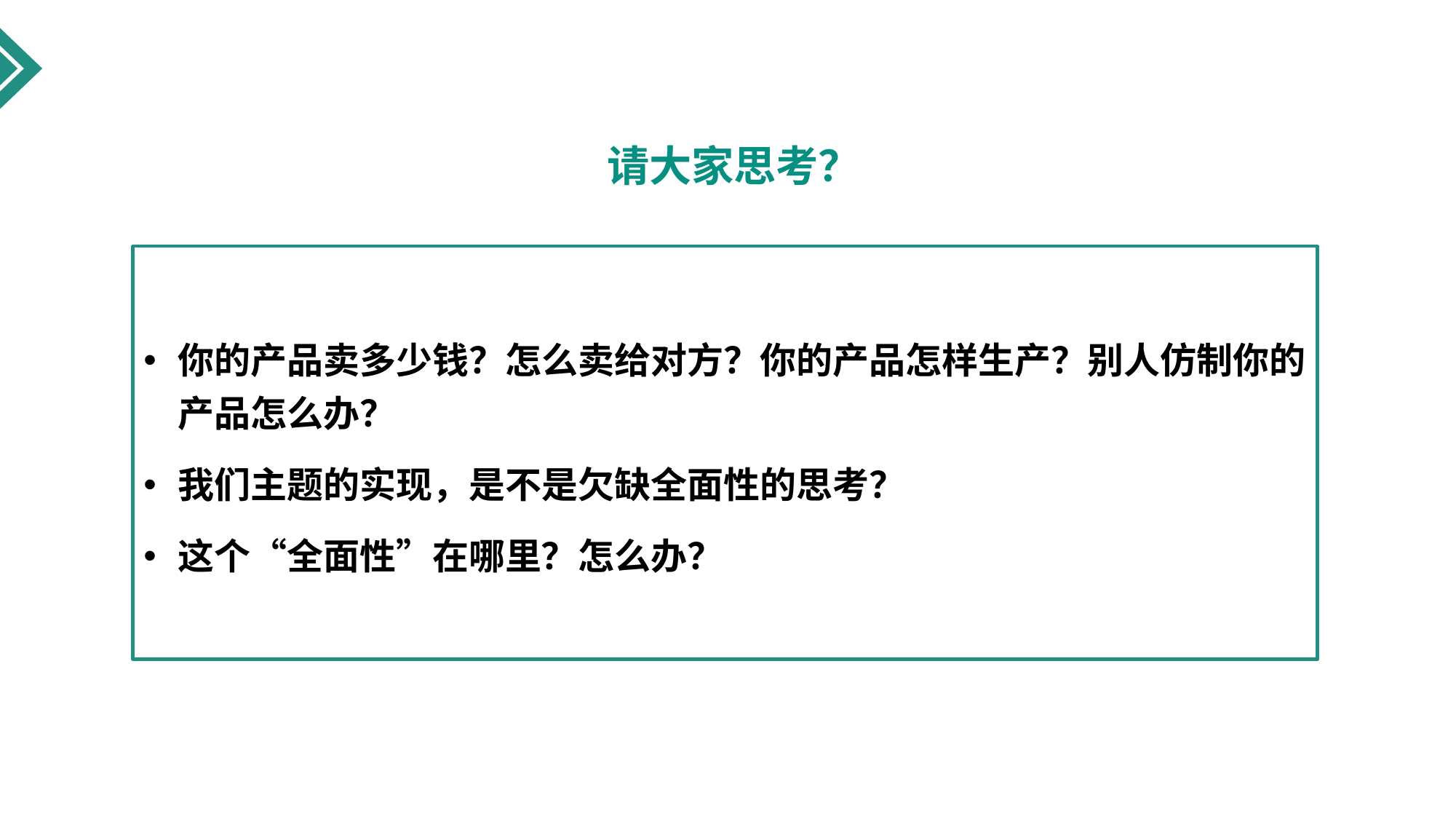

# 请大家思考？
你的产品卖多少钱？怎么卖给对方？你的产品怎样生产？别人仿制你的产品怎么办？
我们主题的实现，是不是欠缺全面性的思考？
这个“全面性”在哪里？怎么办？